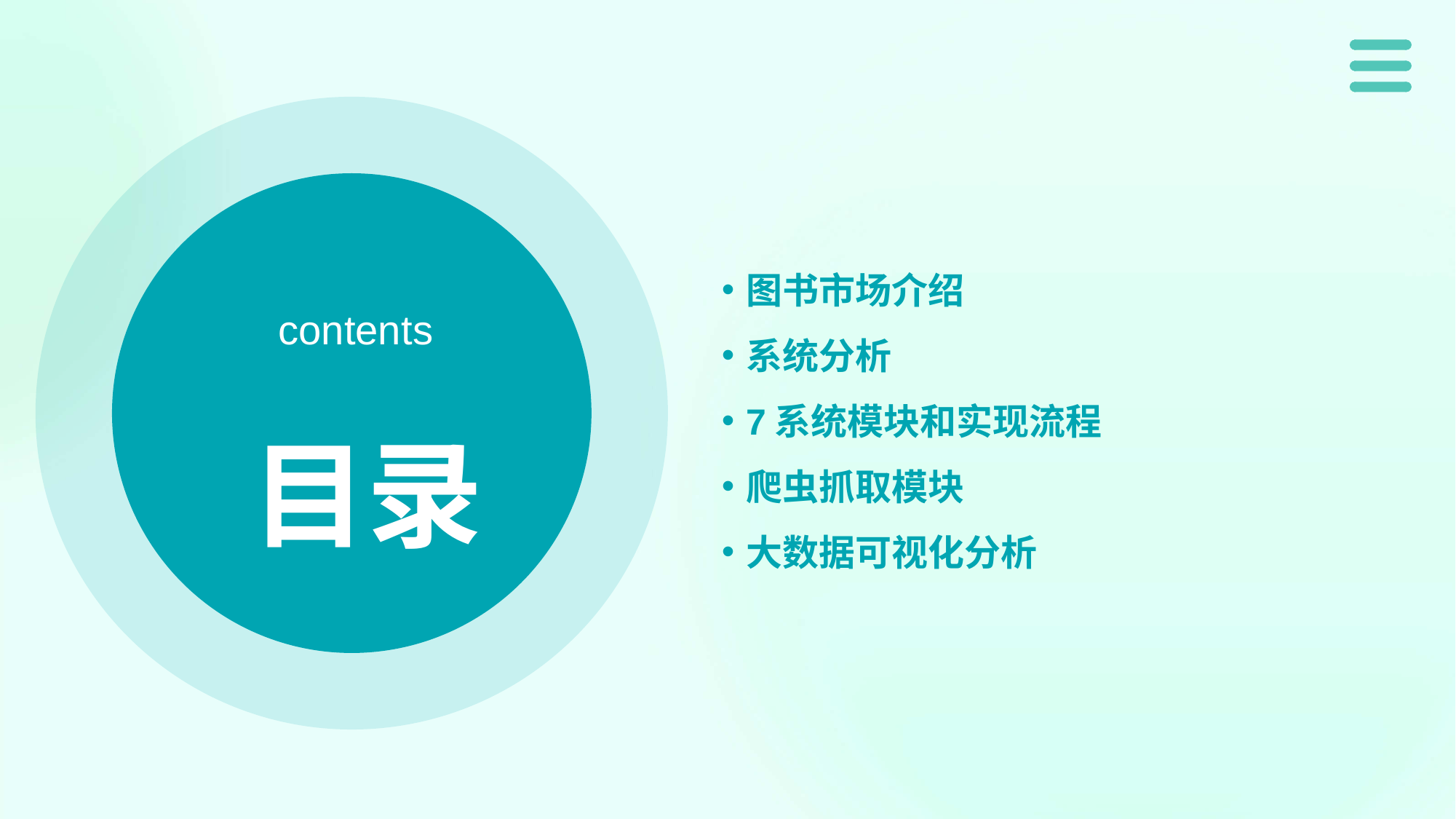

图书市场介绍
系统分析
7系统模块和实现流程
爬虫抓取模块
大数据可视化分析
contents
目录